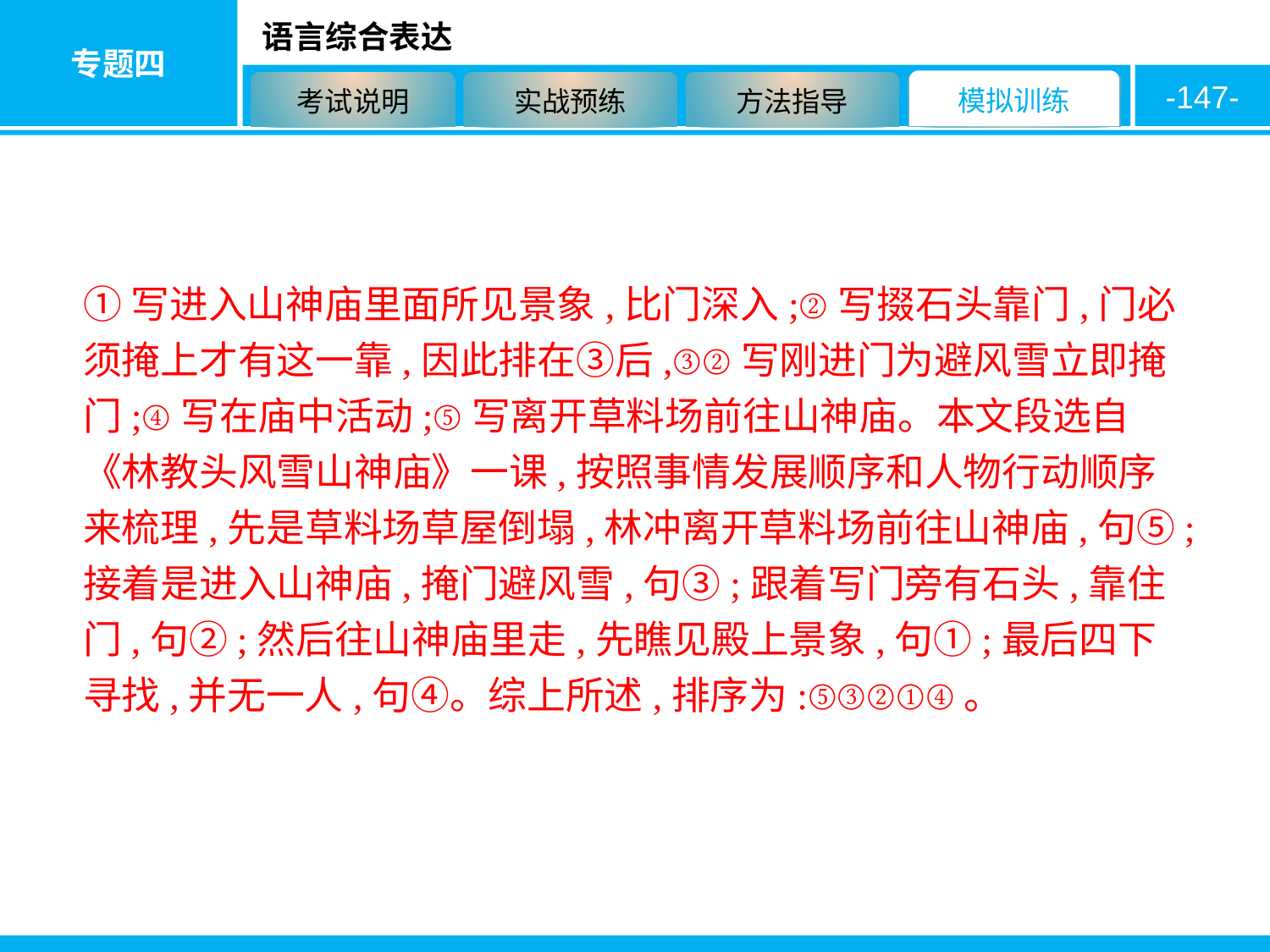

-147-
①写进入山神庙里面所见景象,比门深入;②写掇石头靠门,门必须掩上才有这一靠,因此排在③后,③②写刚进门为避风雪立即掩门;④写在庙中活动;⑤写离开草料场前往山神庙。本文段选自《林教头风雪山神庙》一课,按照事情发展顺序和人物行动顺序来梳理,先是草料场草屋倒塌,林冲离开草料场前往山神庙,句⑤;接着是进入山神庙,掩门避风雪,句③;跟着写门旁有石头,靠住门,句②;然后往山神庙里走,先瞧见殿上景象,句①;最后四下寻找,并无一人,句④。综上所述,排序为:⑤③②①④。